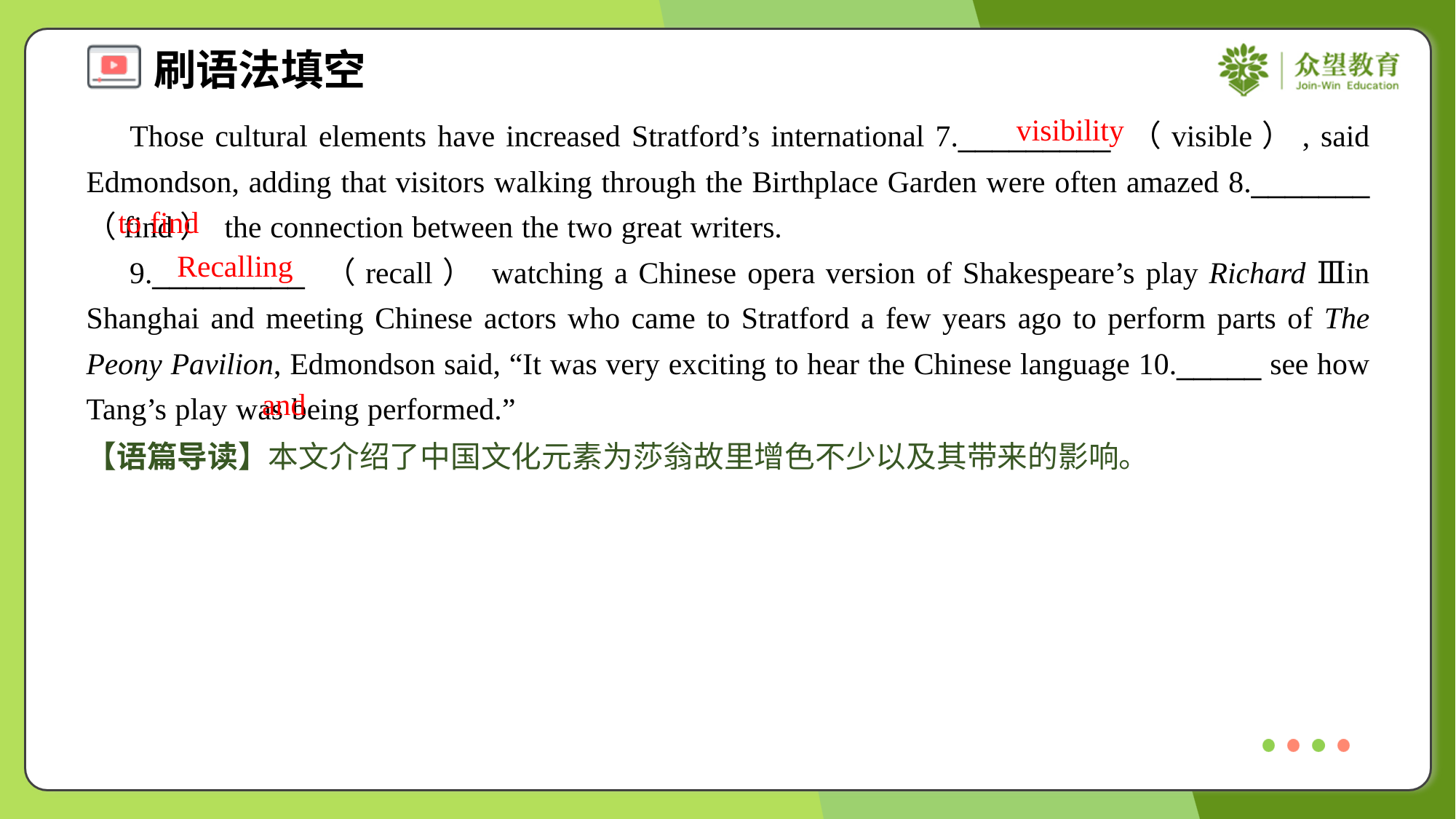

visibility
    Those cultural elements have increased Stratford’s international 7._________ （visible）, said Edmondson, adding that visitors walking through the Birthplace Garden were often amazed 8._______ （find） the connection between the two great writers.
    9._________ （recall） watching a Chinese opera version of Shakespeare’s play Richard Ⅲin Shanghai and meeting Chinese actors who came to Stratford a few years ago to perform parts of The Peony Pavilion, Edmondson said, “It was very exciting to hear the Chinese language 10._____ see how Tang’s play was being performed.”
to find
Recalling
and
【语篇导读】本文介绍了中国文化元素为莎翁故里增色不少以及其带来的影响。